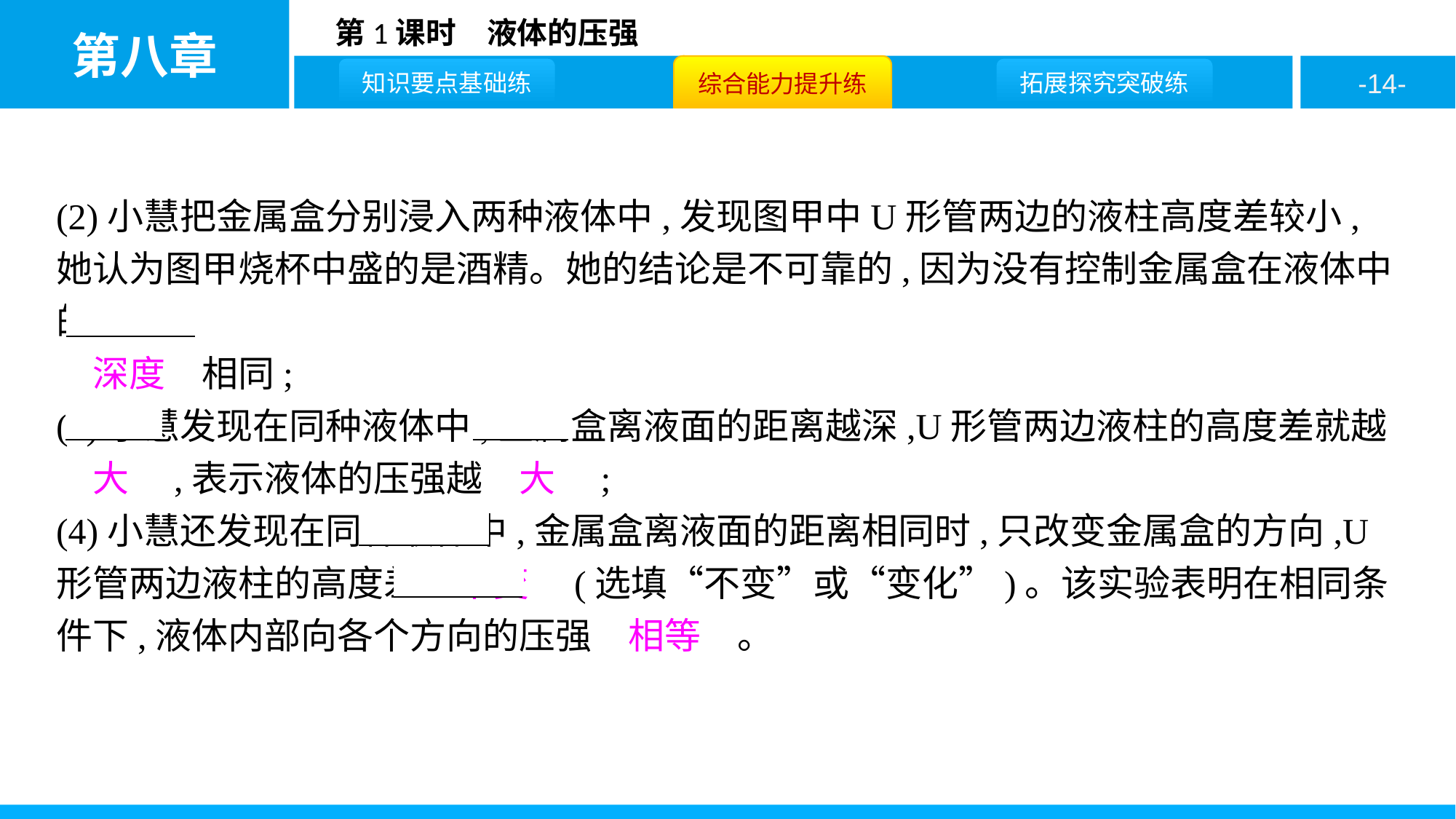

(2)小慧把金属盒分别浸入两种液体中,发现图甲中U形管两边的液柱高度差较小,她认为图甲烧杯中盛的是酒精。她的结论是不可靠的,因为没有控制金属盒在液体中的
　深度　相同;
(3)小慧发现在同种液体中,金属盒离液面的距离越深,U形管两边液柱的高度差就越
　大　,表示液体的压强越　大　;
(4)小慧还发现在同种液体中,金属盒离液面的距离相同时,只改变金属盒的方向,U形管两边液柱的高度差　不变　(选填“不变”或“变化”)。该实验表明在相同条件下,液体内部向各个方向的压强　相等　。